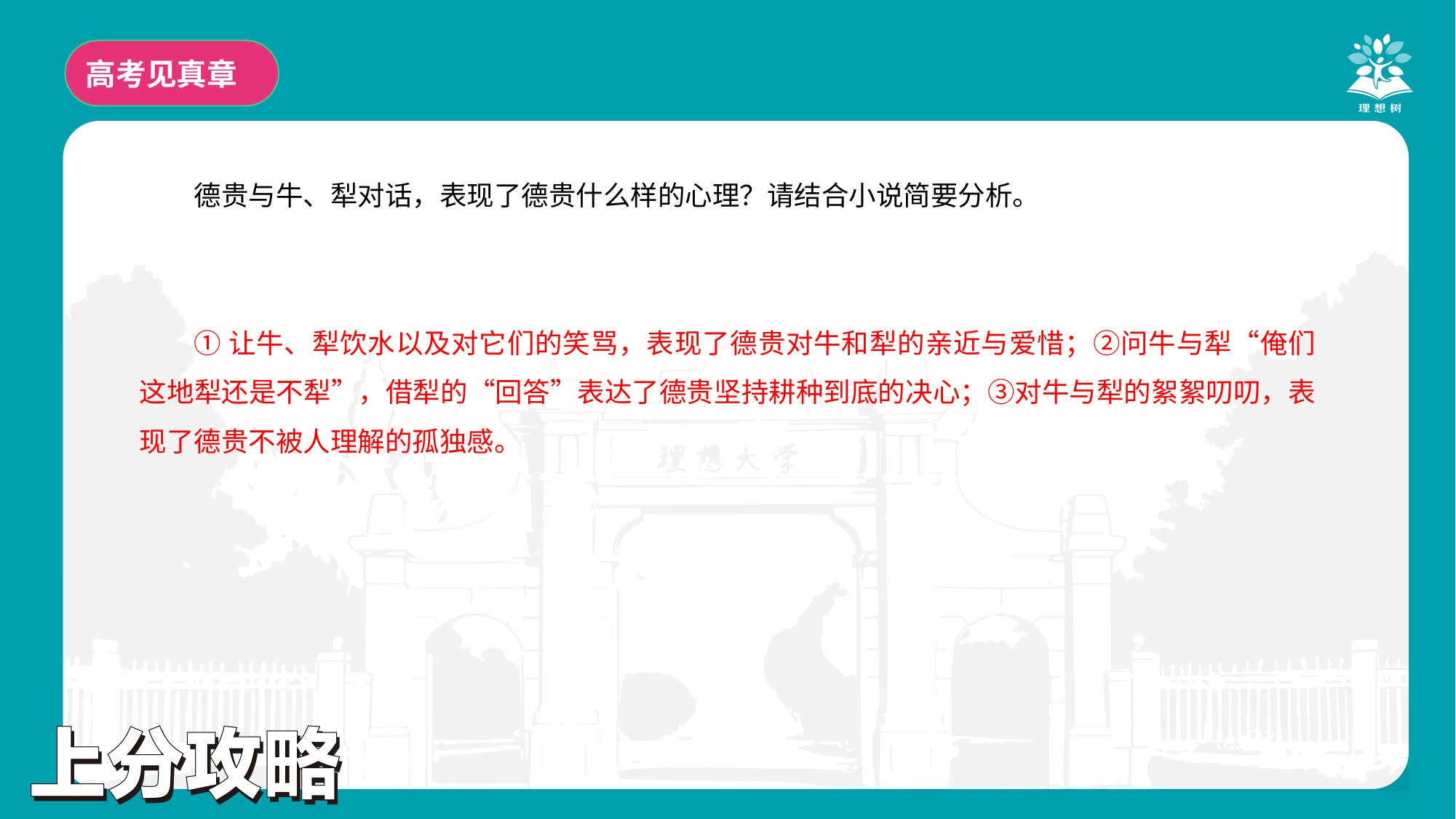

高考见真章
德贵与牛、犁对话，表现了德贵什么样的心理？请结合小说简要分析。

①让牛、犁饮水以及对它们的笑骂，表现了德贵对牛和犁的亲近与爱惜；②问牛与犁“俺们这地犁还是不犁”，借犁的“回答”表达了德贵坚持耕种到底的决心；③对牛与犁的絮絮叨叨，表现了德贵不被人理解的孤独感。